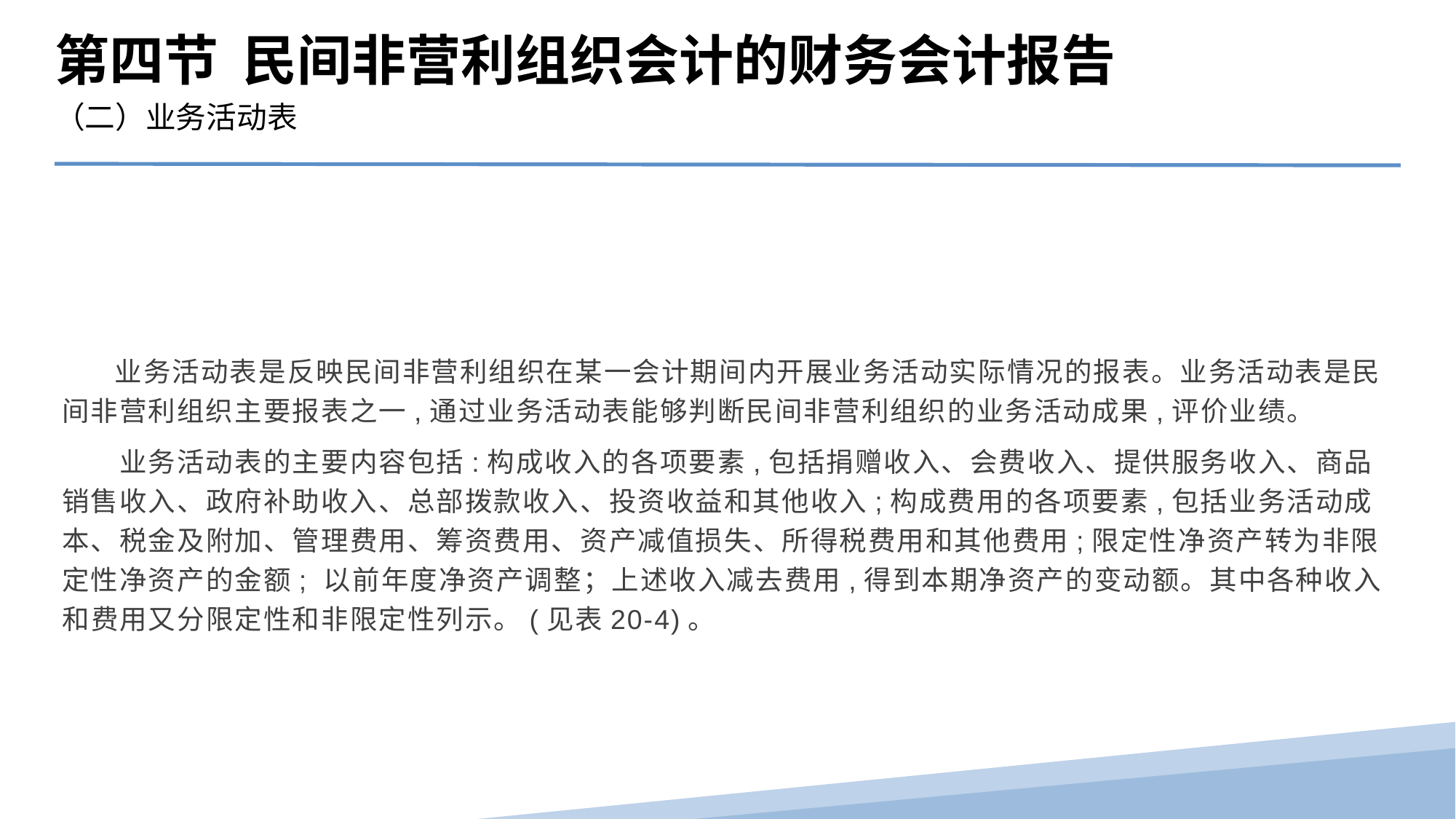

第四节  民间非营利组织会计的财务会计报告
（二）业务活动表
      业务活动表是反映民间非营利组织在某一会计期间内开展业务活动实际情况的报表。业务活动表是民间非营利组织主要报表之一,通过业务活动表能够判断民间非营利组织的业务活动成果,评价业绩。
　　业务活动表的主要内容包括:构成收入的各项要素,包括捐赠收入、会费收入、提供服务收入、商品销售收入、政府补助收入、总部拨款收入、投资收益和其他收入;构成费用的各项要素,包括业务活动成本、税金及附加、管理费用、筹资费用、资产减值损失、所得税费用和其他费用;限定性净资产转为非限定性净资产的金额; 以前年度净资产调整；上述收入减去费用,得到本期净资产的变动额。其中各种收入和费用又分限定性和非限定性列示。(见表20-4)。